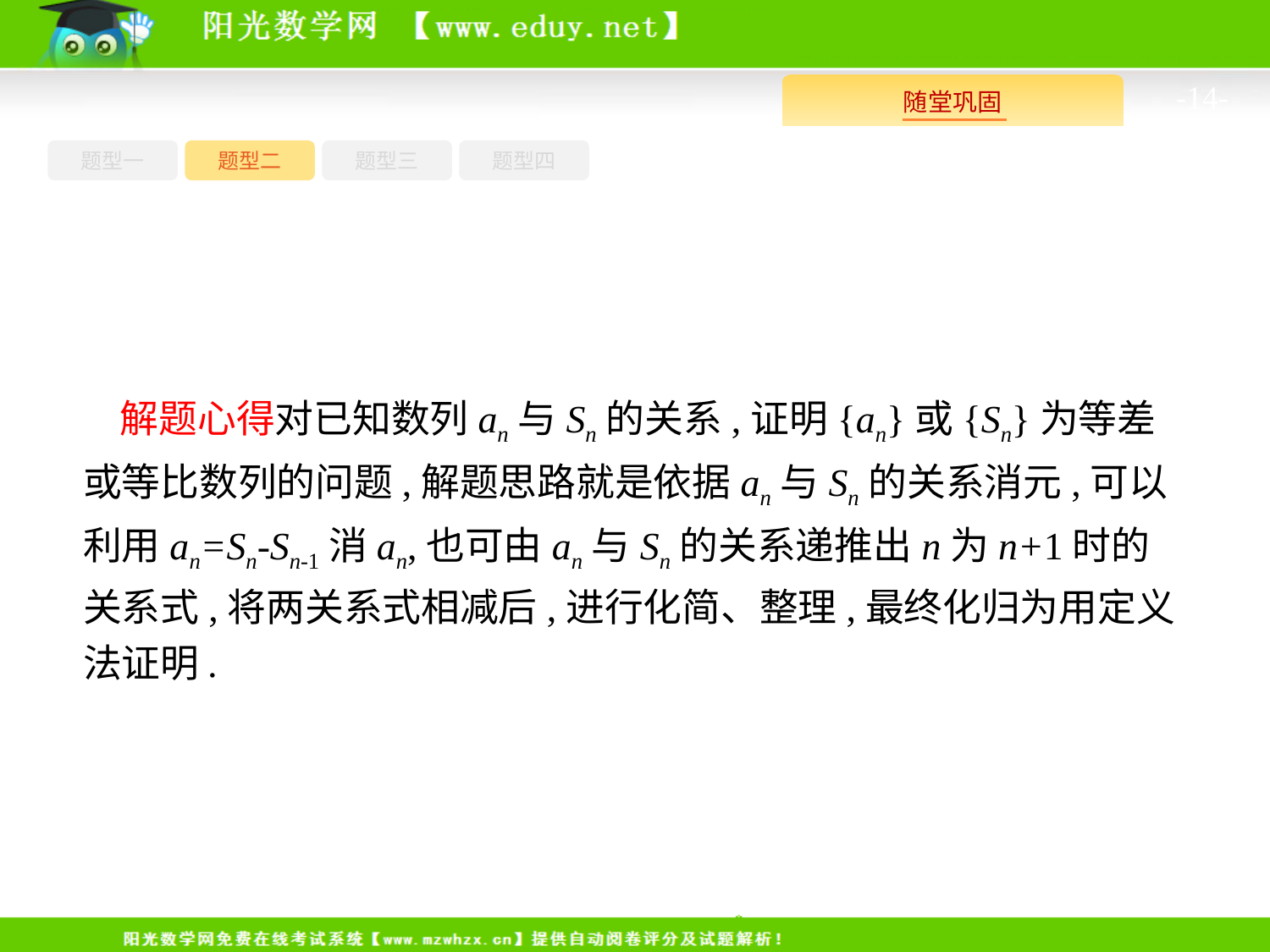

-14-
题型四
题型一
题型三
题型二
解题心得对已知数列an与Sn的关系,证明{an}或{Sn}为等差或等比数列的问题,解题思路就是依据an与Sn的关系消元,可以利用an=Sn-Sn-1消an,也可由an与Sn的关系递推出n为n+1时的关系式,将两关系式相减后,进行化简、整理,最终化归为用定义法证明.